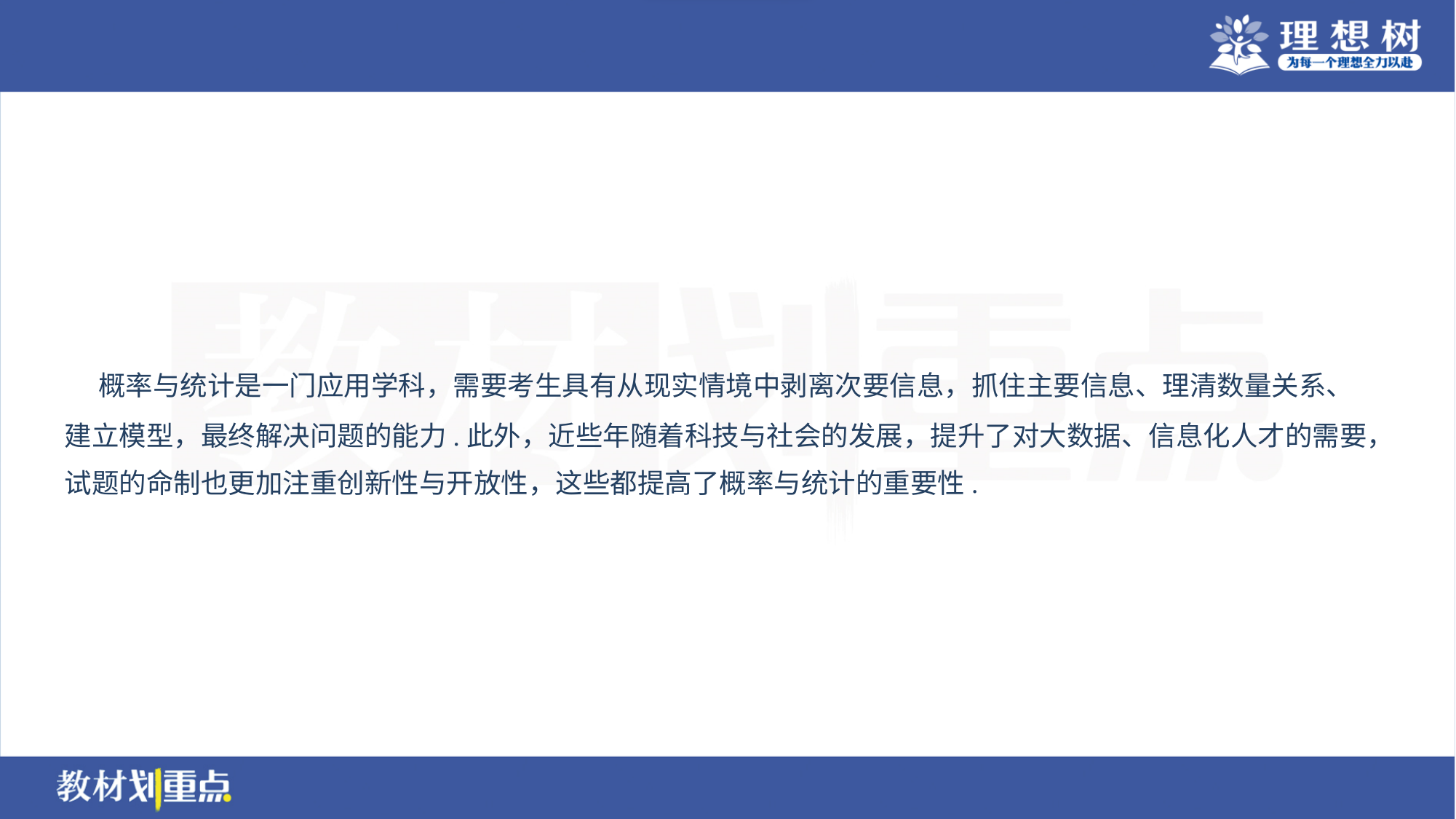

概率与统计是一门应用学科，需要考生具有从现实情境中剥离次要信息，抓住主要信息、理清数量关系、
建立模型，最终解决问题的能力.此外，近些年随着科技与社会的发展，提升了对大数据、信息化人才的需要，
试题的命制也更加注重创新性与开放性，这些都提高了概率与统计的重要性.